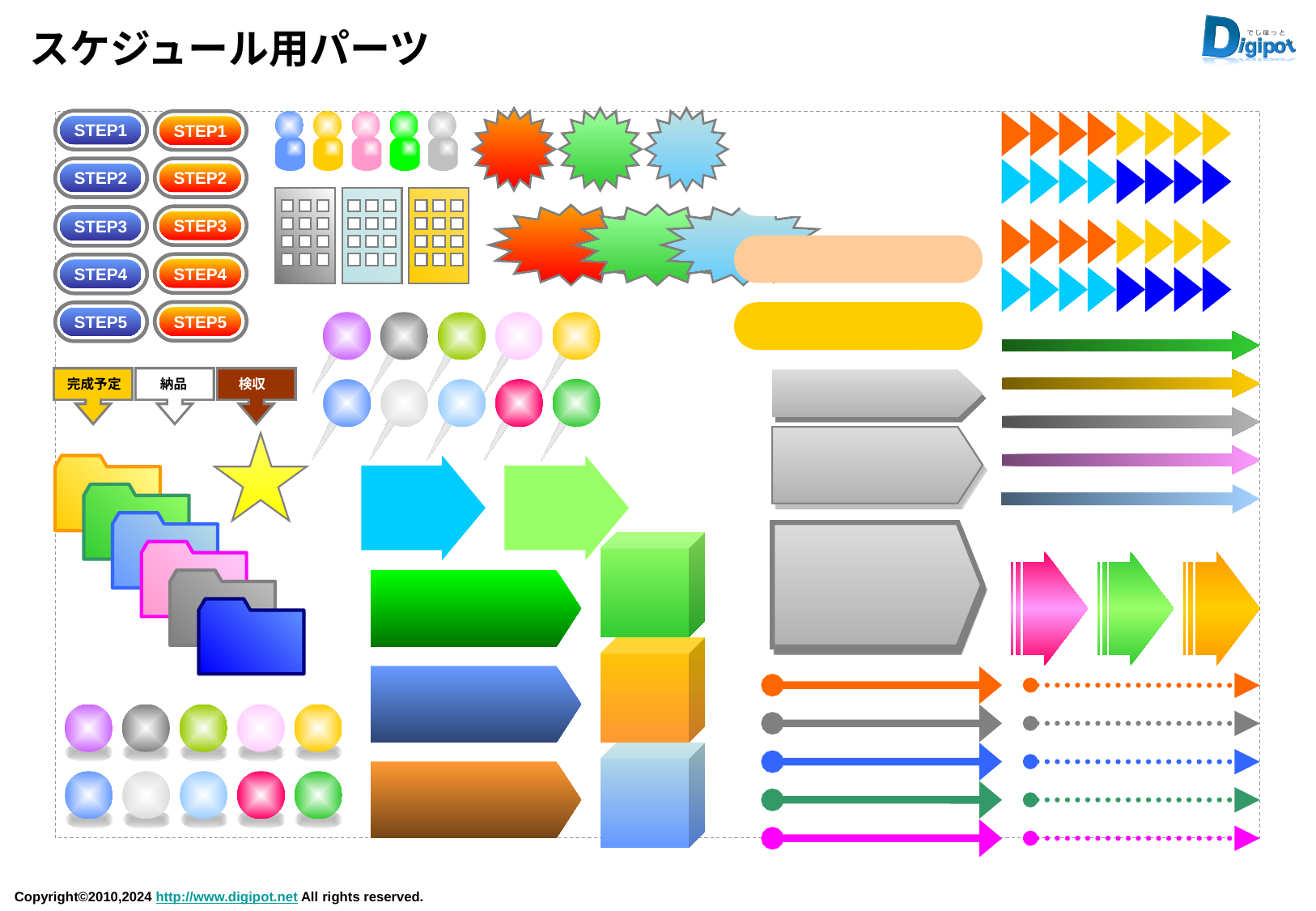

# スケジュール用パーツ

STEP1

STEP1

STEP2

STEP2

STEP3

STEP3

STEP4

STEP4

STEP5

STEP5

完成予定

納品
検収